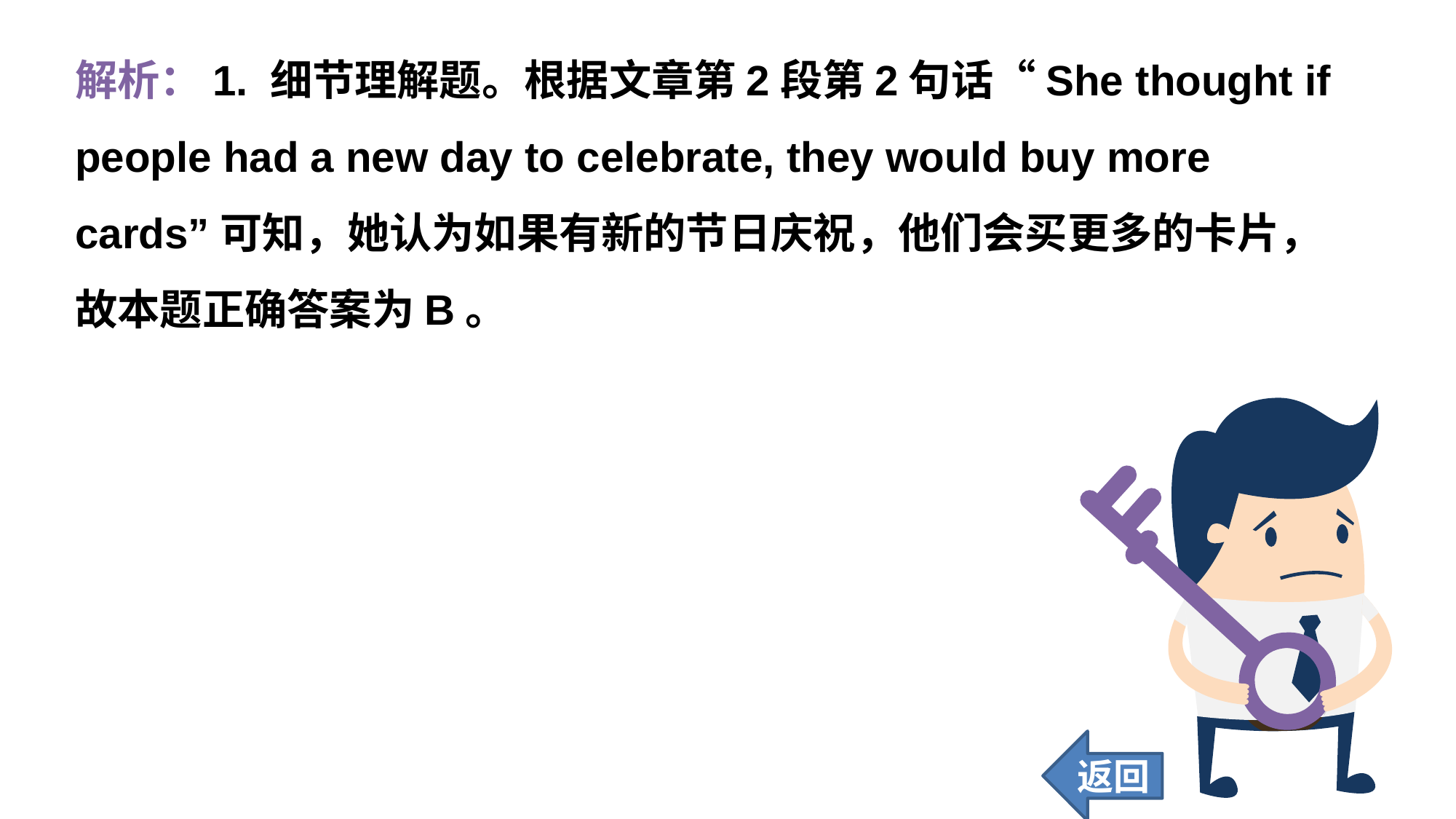

解析：1. 细节理解题。根据文章第2段第2句话“She thought if people had a new day to celebrate, they would buy more cards”可知，她认为如果有新的节日庆祝，他们会买更多的卡片，故本题正确答案为B。

返回
165